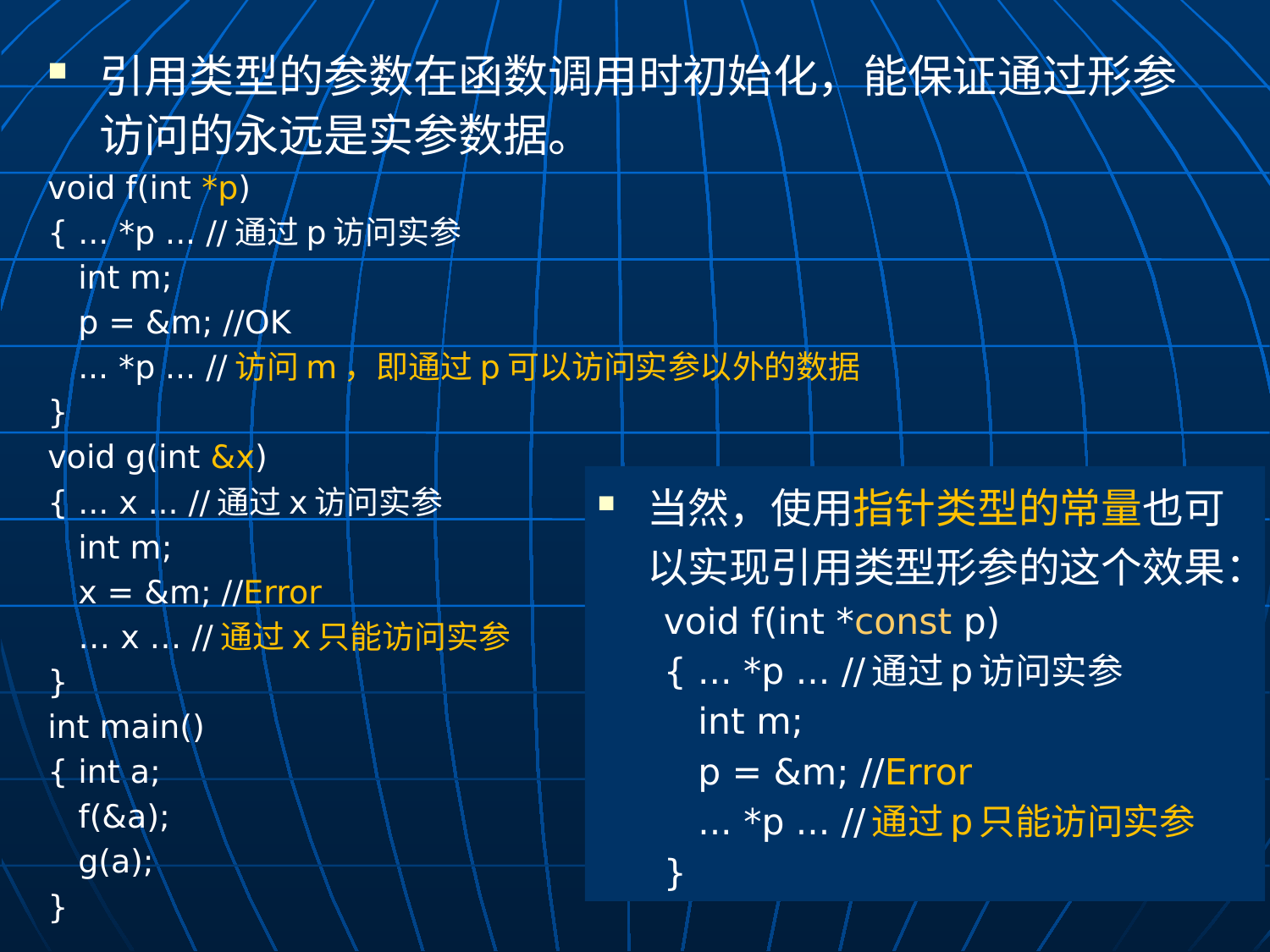

引用类型的参数在函数调用时初始化，能保证通过形参访问的永远是实参数据。
void f(int *p)
{ ... *p ... //通过p访问实参
   int m;
   p = &m; //OK
   ... *p ... //访问m，即通过p可以访问实参以外的数据
}
void g(int &x)
{ ... x ... //通过x访问实参
   int m;
   x = &m; //Error
   … x … //通过x只能访问实参
}
int main()
{ int a;
   f(&a);
   g(a);
}
当然，使用指针类型的常量也可以实现引用类型形参的这个效果：
void f(int *const p)
{ ... *p ... //通过p访问实参
   int m;
   p = &m; //Error
   ... *p ... //通过p只能访问实参
}